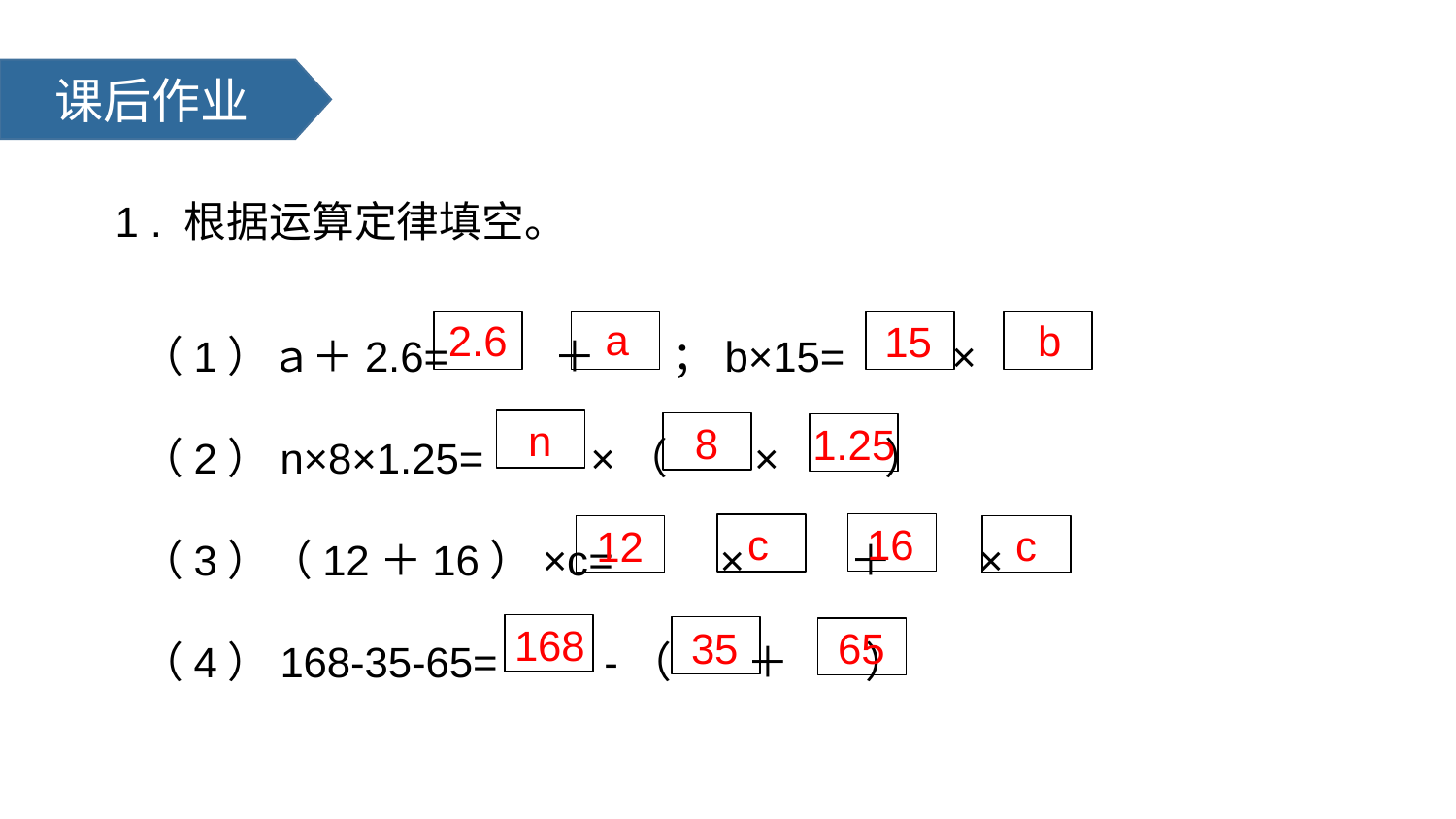

课后作业
1 . 根据运算定律填空。
（1）ａ＋2.6=        ＋        ；b×15=         ×
（2）n×8×1.25=         ×（        ×        ）
（3）（12＋16）×c=         ×        ＋        ×
（4）168-35-65=         -（        ＋        ）
a
2.6
b
15

n

8

1.25

c
16
c

12

168

65
35